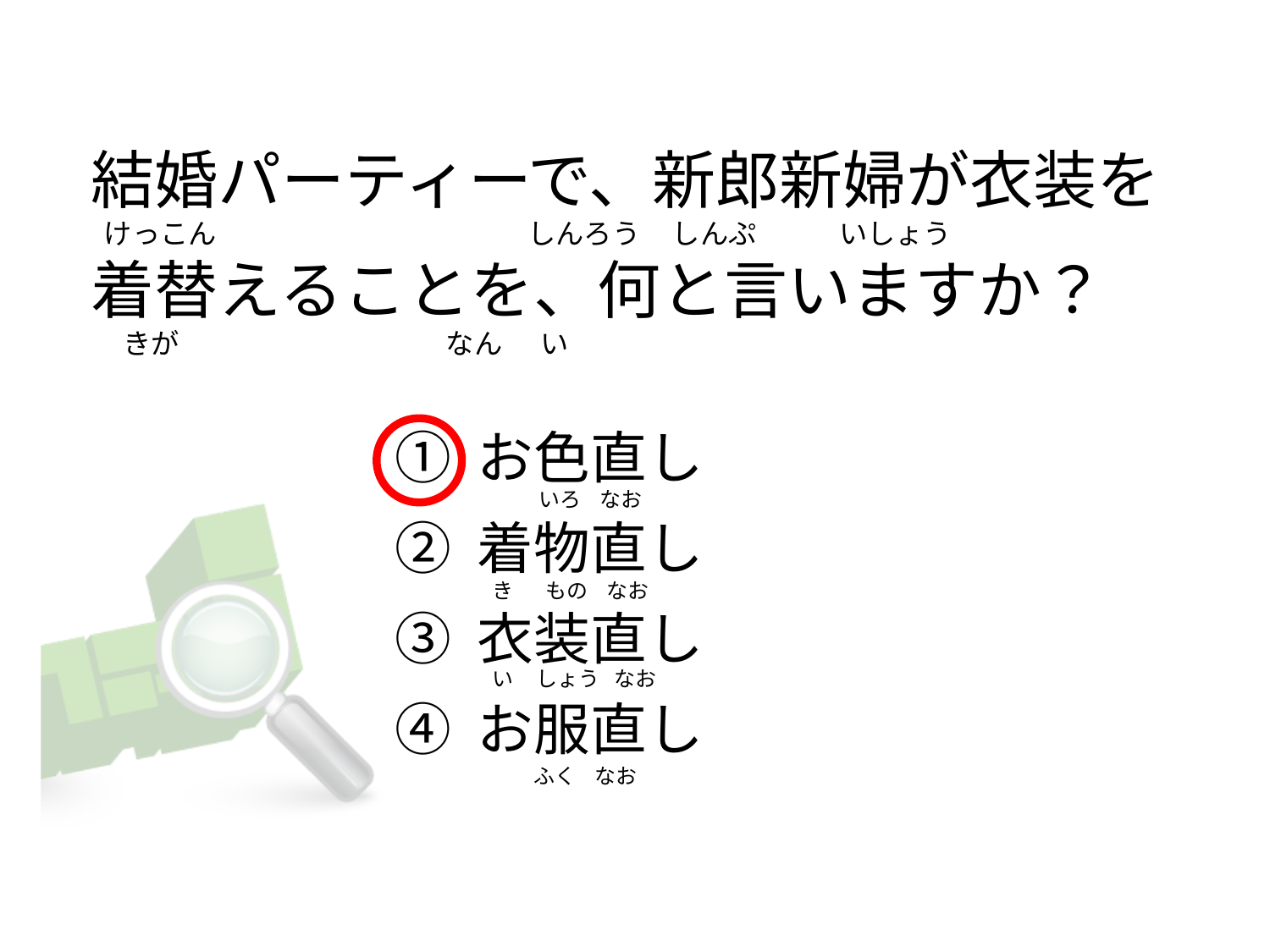

# 結婚パーティーで、新郎新婦が衣装を   けっこん                                                 しんろう     しんぷ             いしょう 着替えることを、何と言いますか？      きが                                          なん      い
① お色直し
② 着物直し
③ 衣装直し
④ お服直し

            いろ    なお
  き       もの    なお
  い     しょう   なお
           ふく    なお